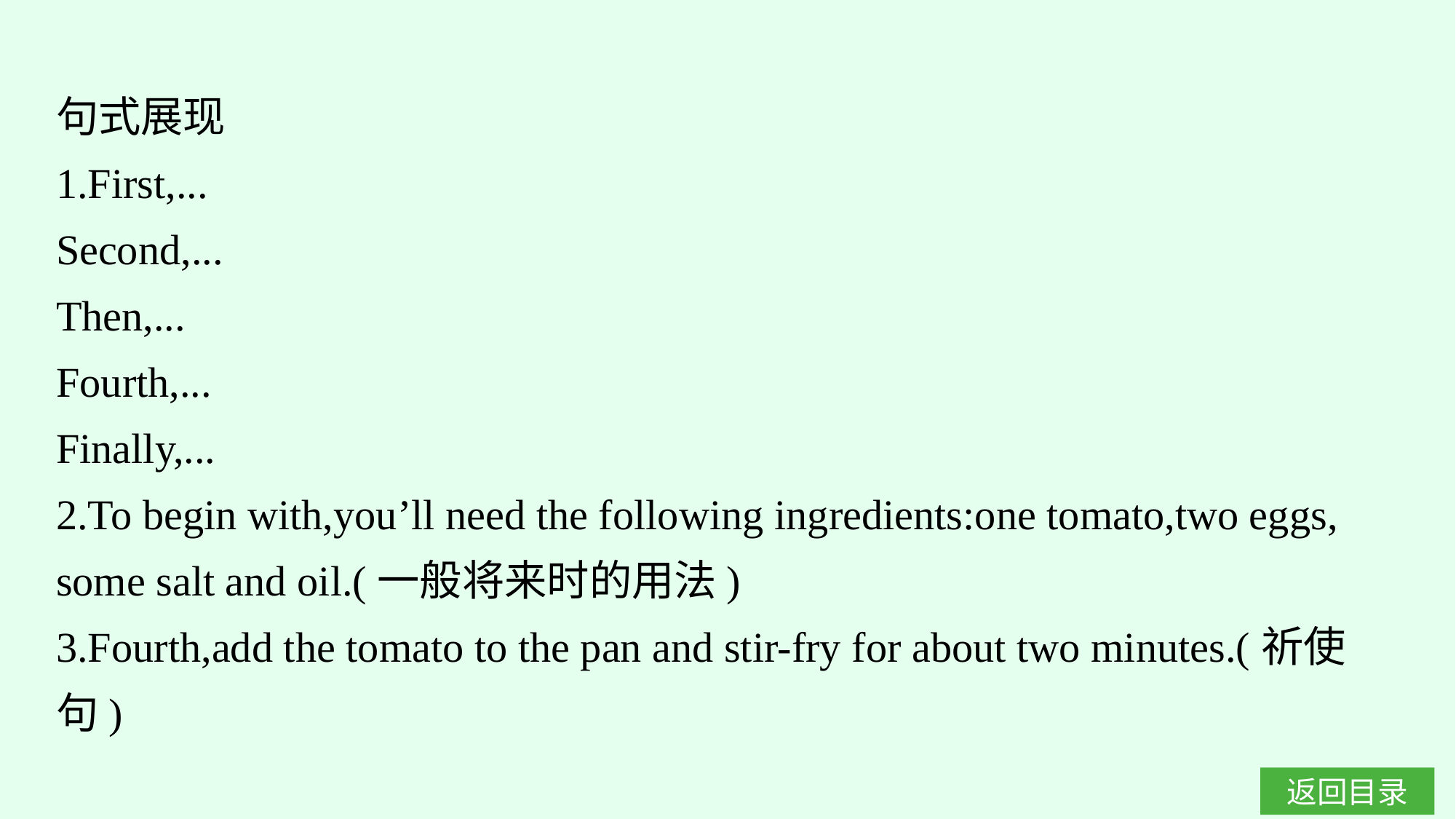

句式展现
1.First,...
Second,...
Then,...
Fourth,...
Finally,...
2.To begin with,you’ll need the following ingredients:one tomato,two eggs, some salt and oil.(一般将来时的用法)
3.Fourth,add the tomato to the pan and stir-fry for about two minutes.(祈使句)